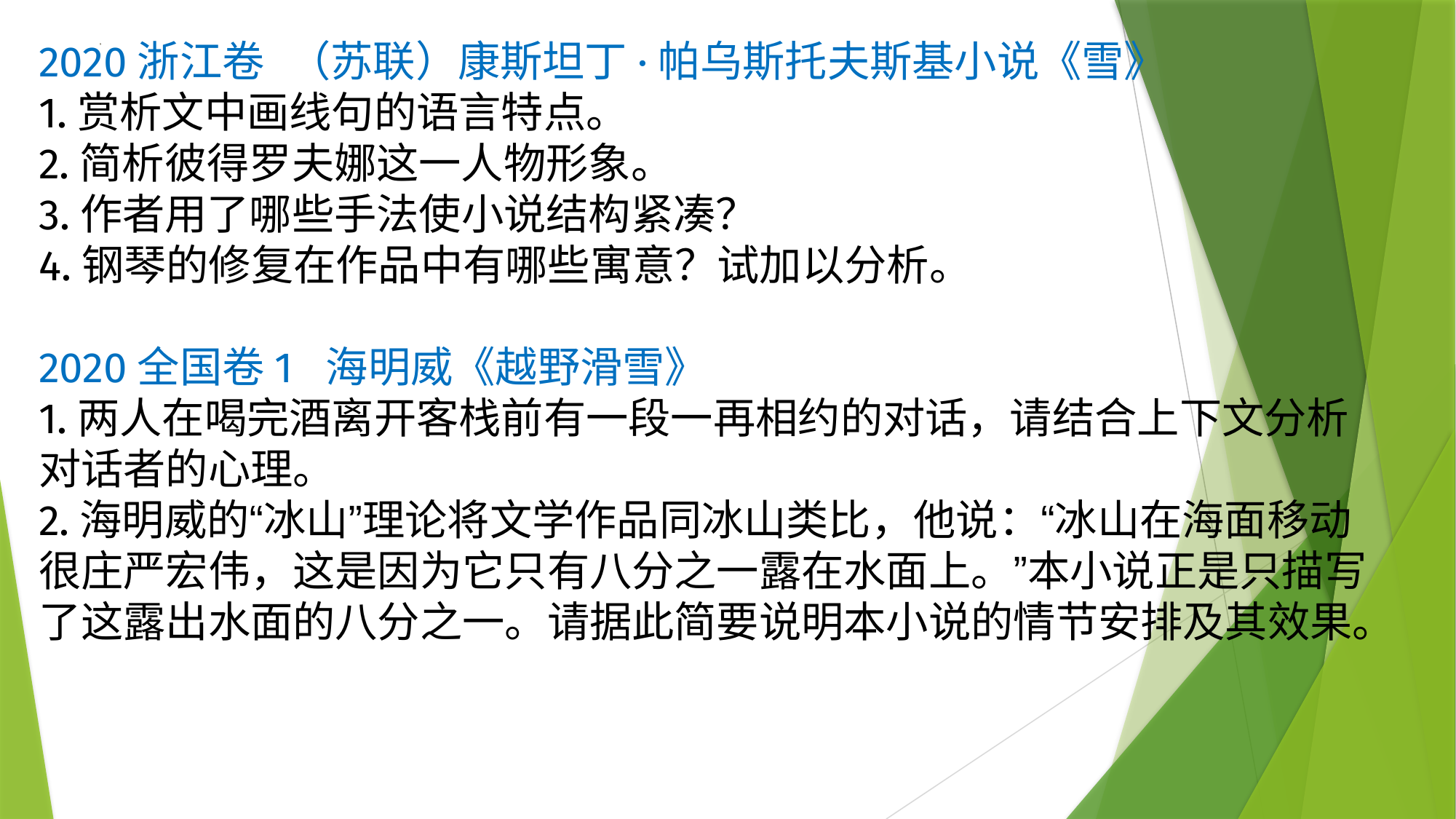

2020浙江卷  （苏联）康斯坦丁·帕乌斯托夫斯基小说《雪》
1.赏析文中画线句的语言特点。
2.简析彼得罗夫娜这一人物形象。
3.作者用了哪些手法使小说结构紧凑？
4.钢琴的修复在作品中有哪些寓意？试加以分析。

2020全国卷1  海明威《越野滑雪》
1.两人在喝完酒离开客栈前有一段一再相约的对话，请结合上下文分析对话者的心理。
2.海明威的“冰山”理论将文学作品同冰山类比，他说：“冰山在海面移动很庄严宏伟，这是因为它只有八分之一露在水面上。”本小说正是只描写了这露出水面的八分之一。请据此简要说明本小说的情节安排及其效果。